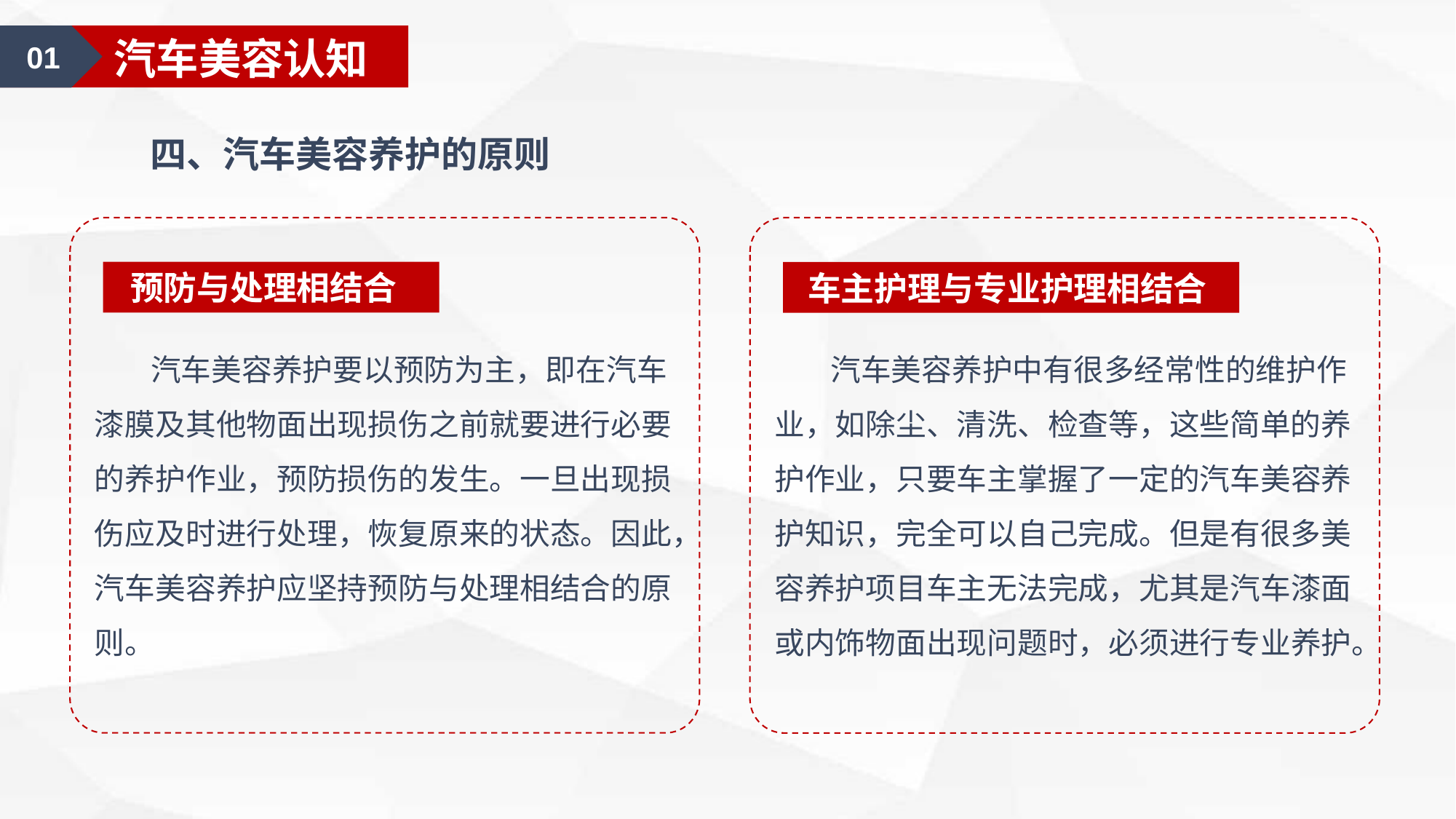

01
汽车美容认知

四、汽车美容养护的原则

预防与处理相结合
车主护理与专业护理相结合
        汽车美容养护要以预防为主，即在汽车漆膜及其他物面出现损伤之前就要进行必要的养护作业，预防损伤的发生。一旦出现损伤应及时进行处理，恢复原来的状态。因此，汽车美容养护应坚持预防与处理相结合的原则。
        汽车美容养护中有很多经常性的维护作业，如除尘、清洗、检查等，这些简单的养护作业，只要车主掌握了一定的汽车美容养护知识，完全可以自己完成。但是有很多美容养护项目车主无法完成，尤其是汽车漆面或内饰物面出现问题时，必须进行专业养护。